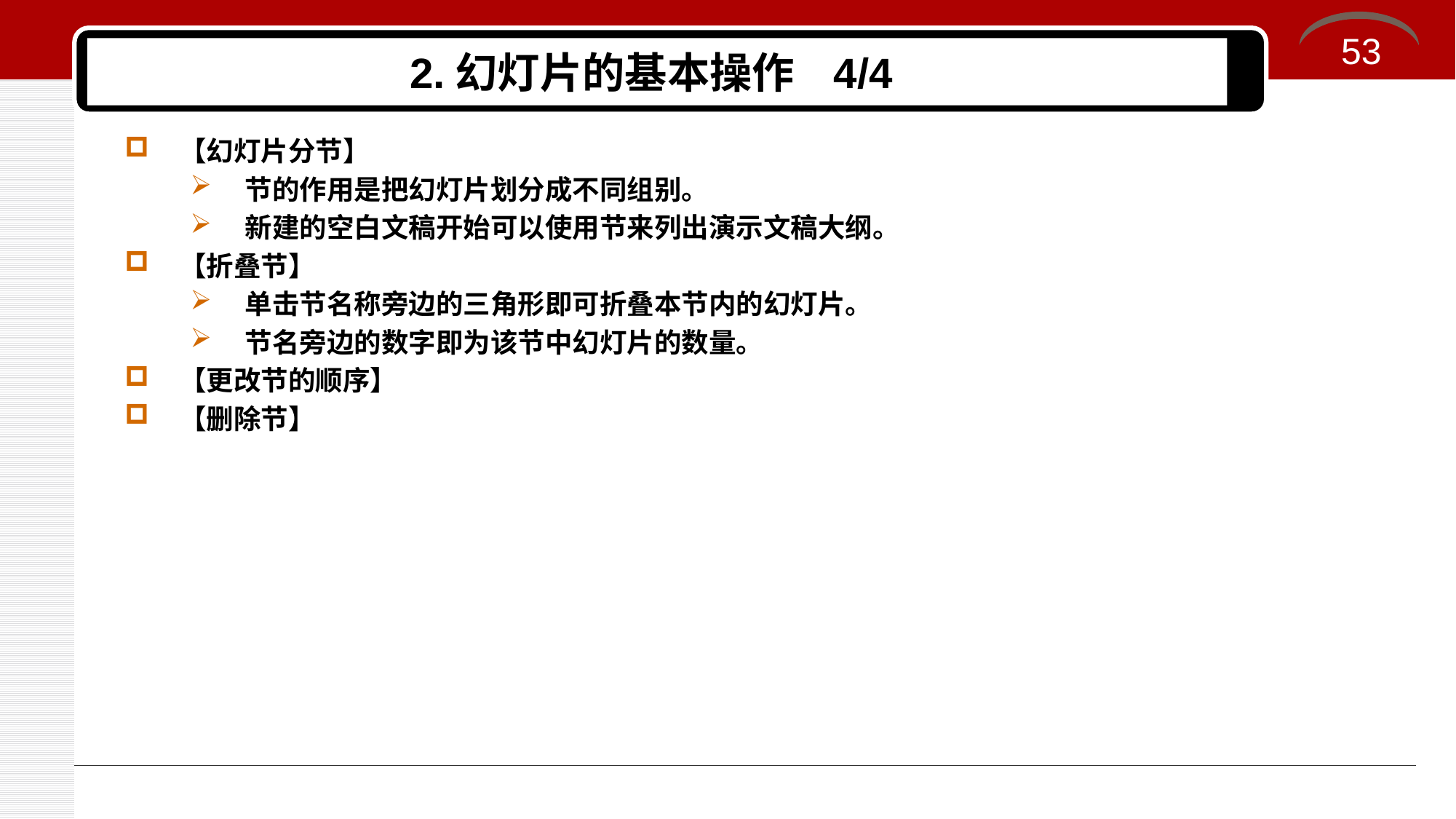

53
# 2.幻灯片的基本操作   4/4
【幻灯片分节】
节的作用是把幻灯片划分成不同组别。
新建的空白文稿开始可以使用节来列出演示文稿大纲。
【折叠节】
单击节名称旁边的三角形即可折叠本节内的幻灯片。
节名旁边的数字即为该节中幻灯片的数量。
【更改节的顺序】
【删除节】